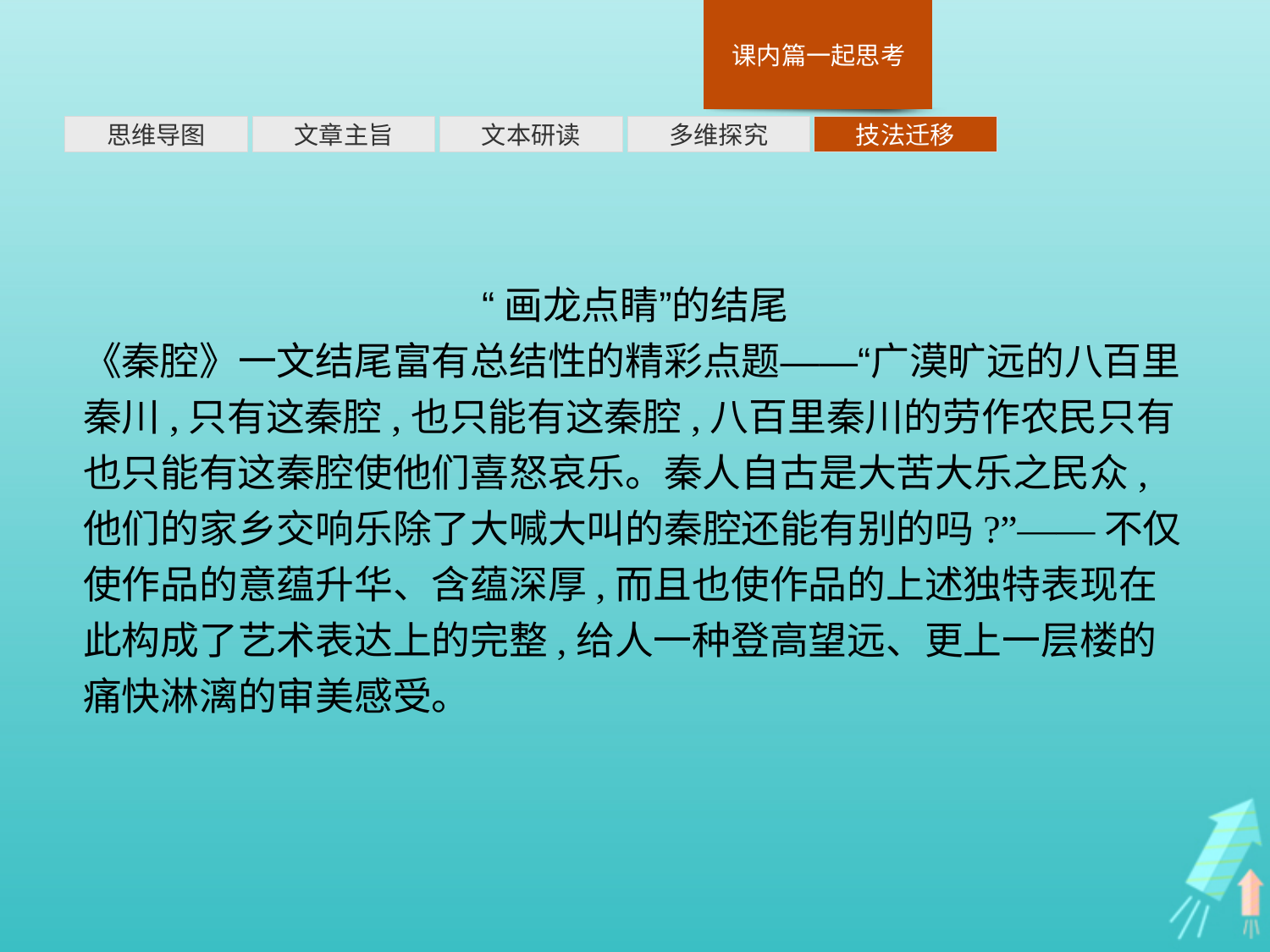

多维探究
思维导图
文章主旨
文本研读
技法迁移
“画龙点睛”的结尾
《秦腔》一文结尾富有总结性的精彩点题——“广漠旷远的八百里秦川,只有这秦腔,也只能有这秦腔,八百里秦川的劳作农民只有也只能有这秦腔使他们喜怒哀乐。秦人自古是大苦大乐之民众,他们的家乡交响乐除了大喊大叫的秦腔还能有别的吗?”——不仅使作品的意蕴升华、含蕴深厚,而且也使作品的上述独特表现在此构成了艺术表达上的完整,给人一种登高望远、更上一层楼的痛快淋漓的审美感受。